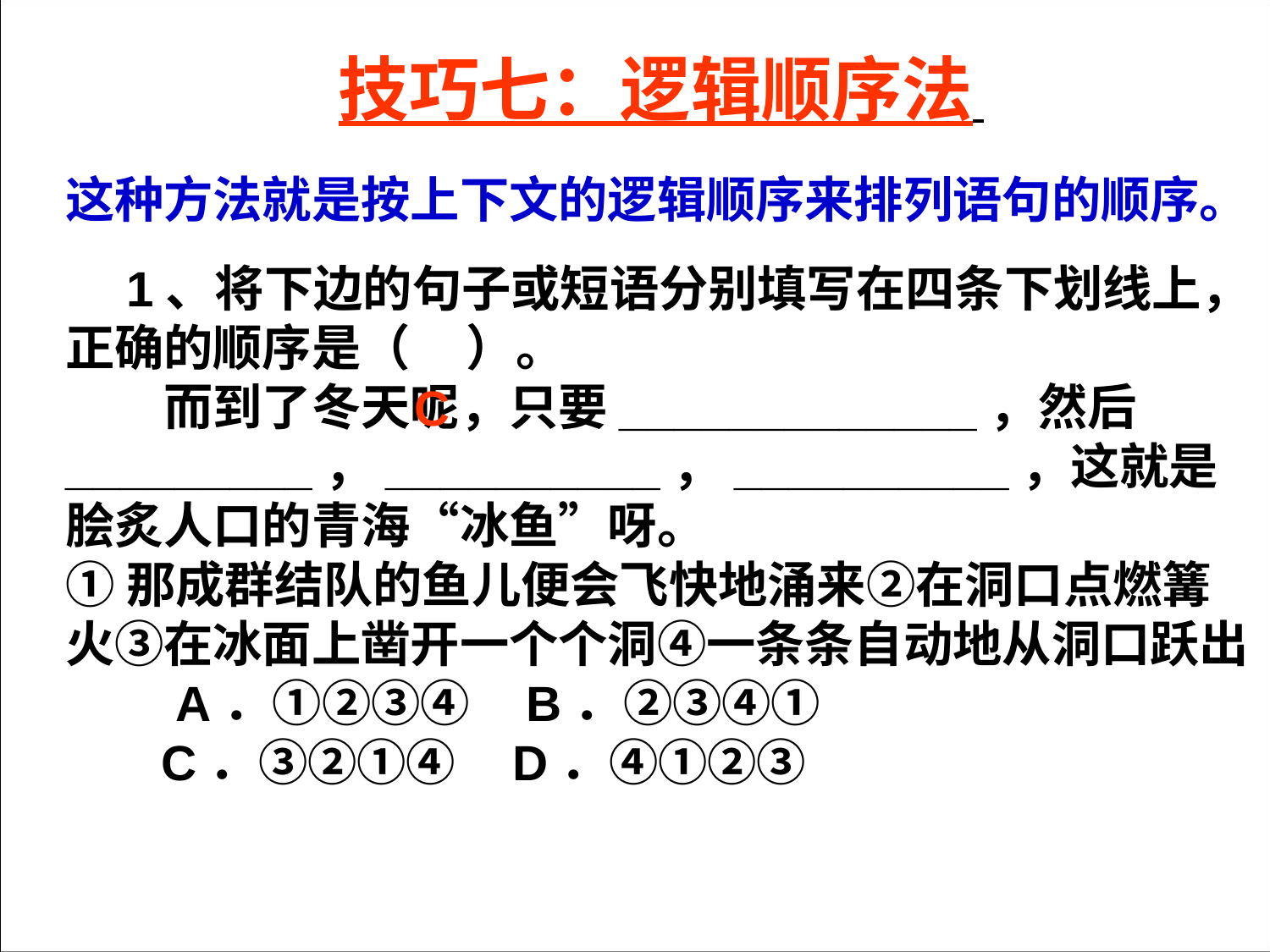

技巧七：逻辑顺序法
这种方法就是按上下文的逻辑顺序来排列语句的顺序。
　1、将下边的句子或短语分别填写在四条下划线上，正确的顺序是（     ）。
　　而到了冬天呢，只要_____________，然后_________，__________，__________，这就是脍炙人口的青海“冰鱼”呀。
①那成群结队的鱼儿便会飞快地涌来②在洞口点燃篝火③在冰面上凿开一个个洞④一条条自动地从洞口跃出
　　A．①②③④    B．②③④①
       C．③②①④    D．④①②③
C